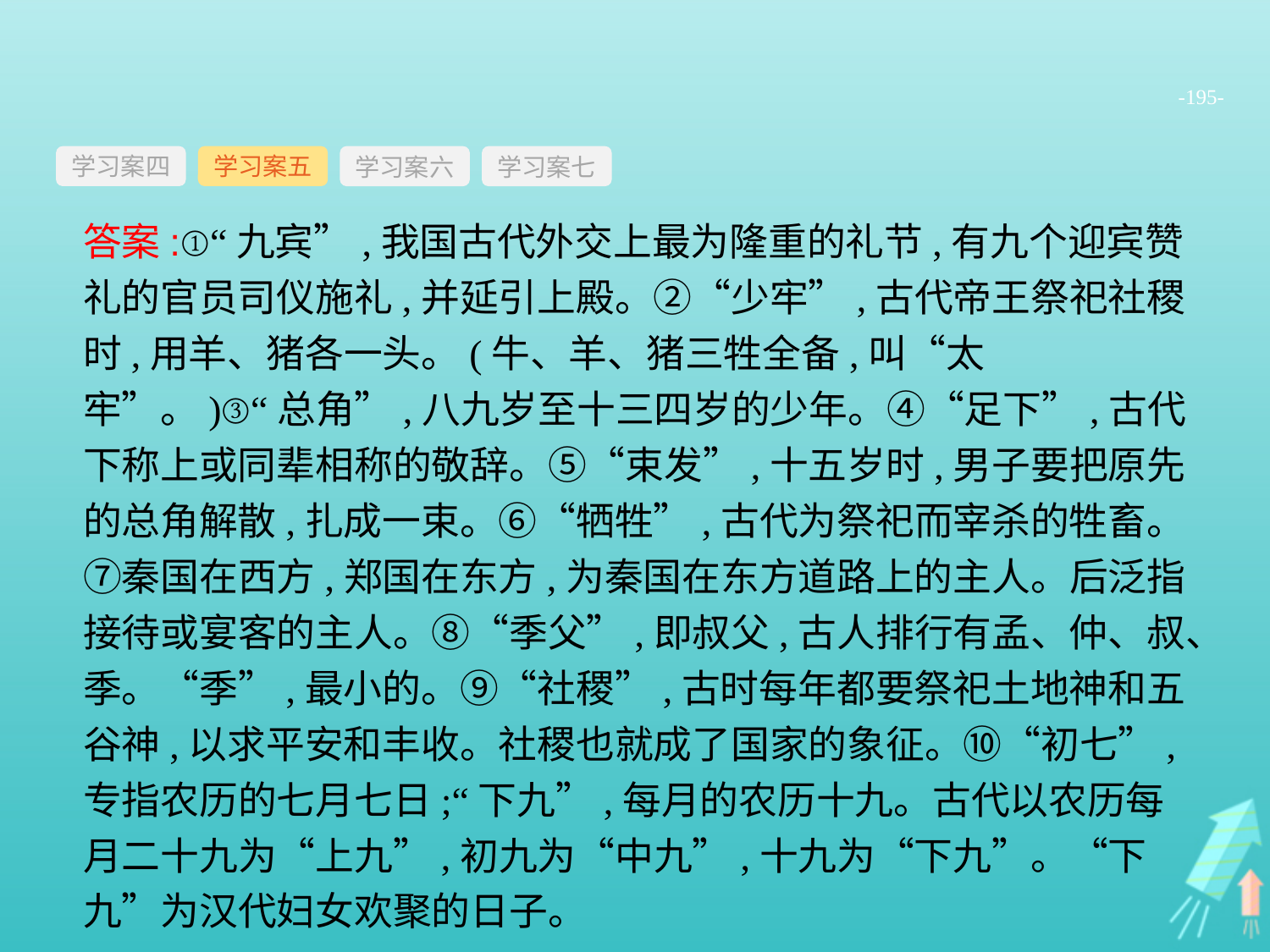

-195-
学习案四
学习案六
学习案七
学习案五
答案:①“九宾”,我国古代外交上最为隆重的礼节,有九个迎宾赞礼的官员司仪施礼,并延引上殿。②“少牢”,古代帝王祭祀社稷时,用羊、猪各一头。(牛、羊、猪三牲全备,叫“太牢”。)③“总角”,八九岁至十三四岁的少年。④“足下”,古代下称上或同辈相称的敬辞。⑤“束发”,十五岁时,男子要把原先的总角解散,扎成一束。⑥“牺牲”,古代为祭祀而宰杀的牲畜。⑦秦国在西方,郑国在东方,为秦国在东方道路上的主人。后泛指接待或宴客的主人。⑧“季父”,即叔父,古人排行有孟、仲、叔、季。“季”,最小的。⑨“社稷”,古时每年都要祭祀土地神和五谷神,以求平安和丰收。社稷也就成了国家的象征。⑩“初七”,专指农历的七月七日;“下九”,每月的农历十九。古代以农历每月二十九为“上九”,初九为“中九”,十九为“下九”。“下九”为汉代妇女欢聚的日子。